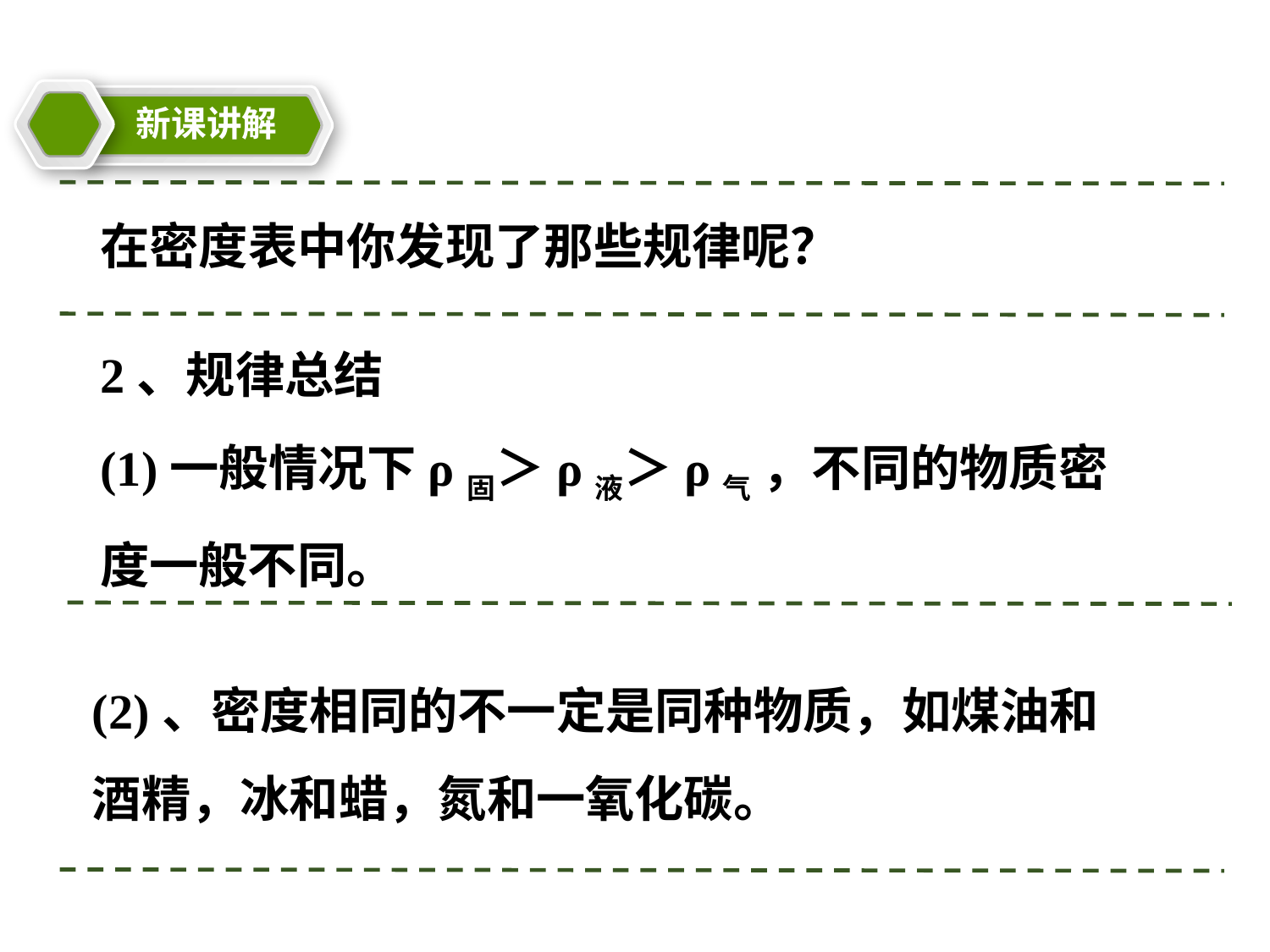

新课讲解
教学目标
在密度表中你发现了那些规律呢？
2、规律总结
(1)一般情况下ρ固＞ρ液＞ρ气 ，不同的物质密度一般不同。
(2)、密度相同的不一定是同种物质，如煤油和酒精，冰和蜡，氮和一氧化碳。